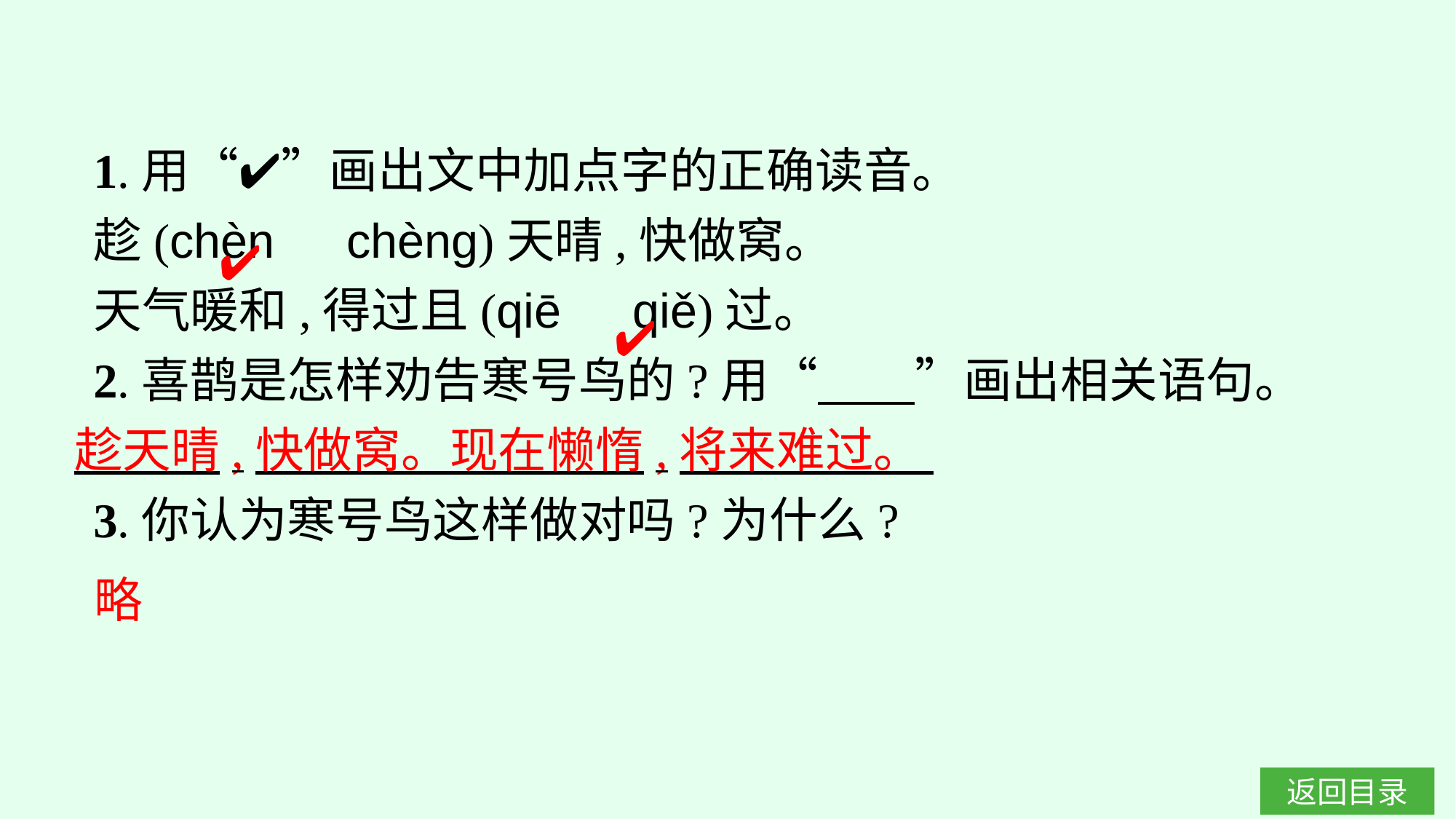

1.用“✔”画出文中加点字的正确读音。
趁(chèn　chèng)天晴,快做窝。
天气暖和,得过且(qiē　qiě)过。
2.喜鹊是怎样劝告寒号鸟的?用“　　”画出相关语句。

3.你认为寒号鸟这样做对吗?为什么?
✔
✔
趁天晴,快做窝。现在懒惰,将来难过。
略